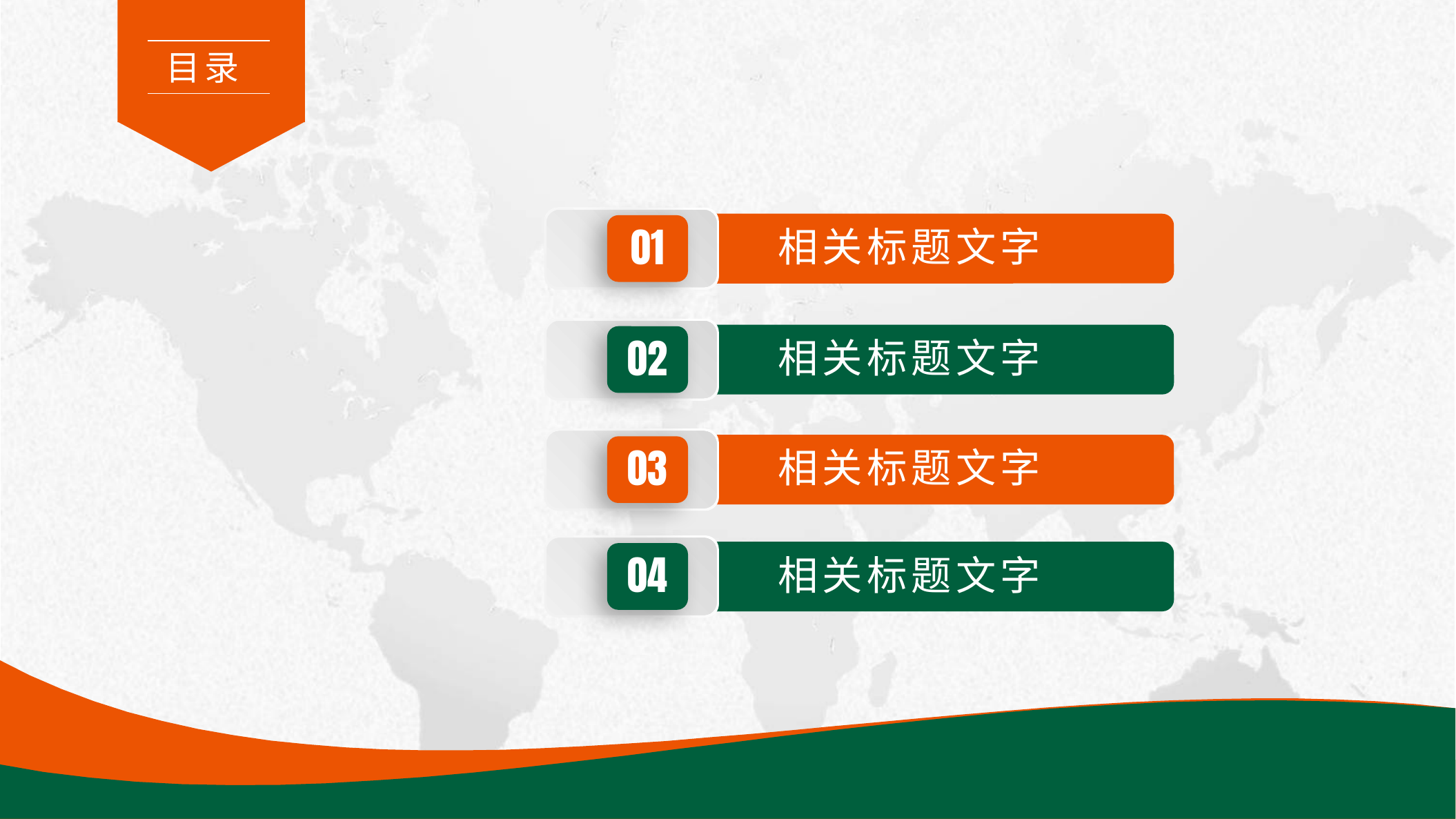

目录

01
相关标题文字

02
相关标题文字

03
相关标题文字

04
相关标题文字